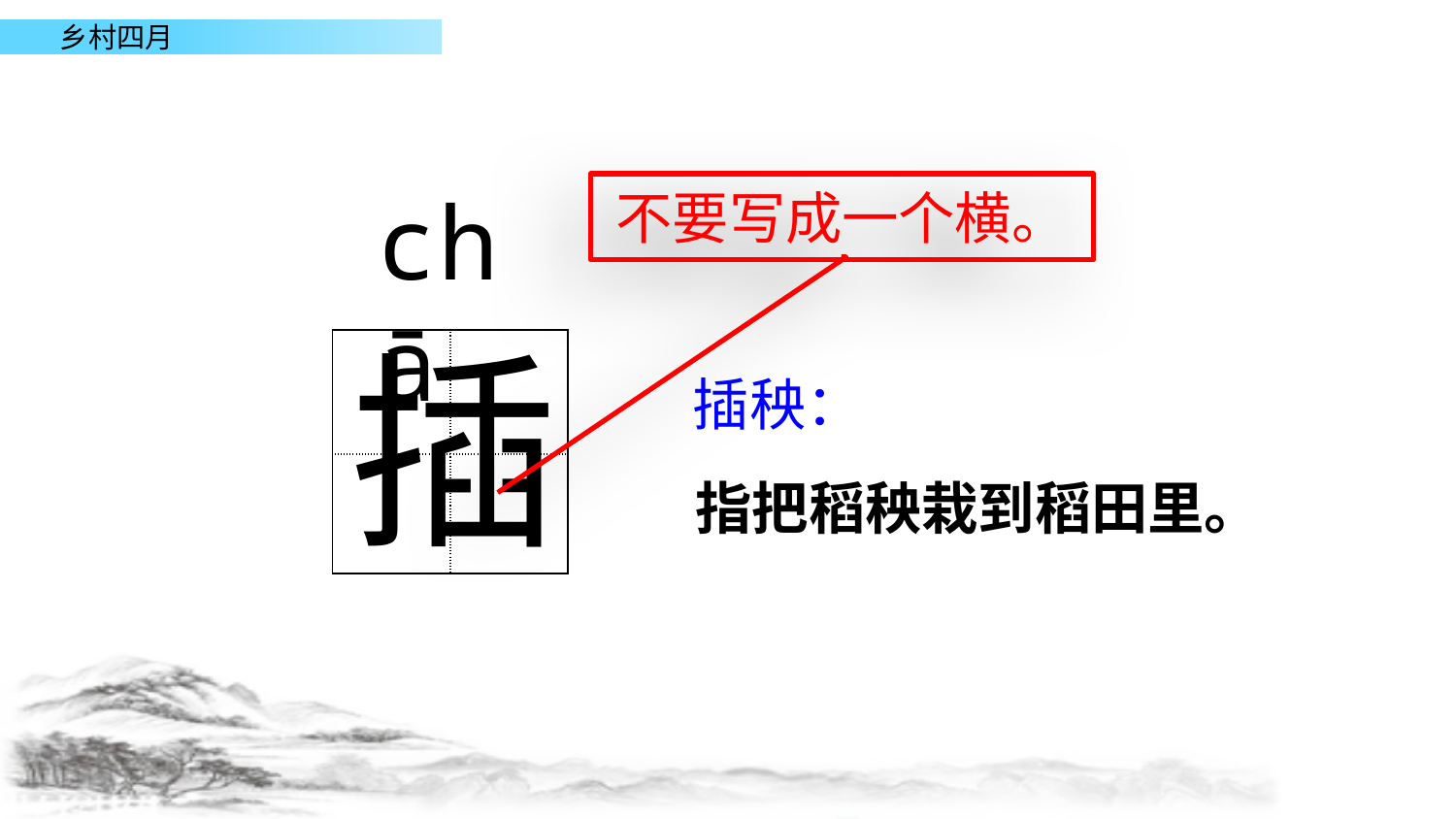

chā
不要写成一个横。
插
|  |  |
| --- | --- |
|  |  |
插秧：
指把稻秧栽到稻田里。